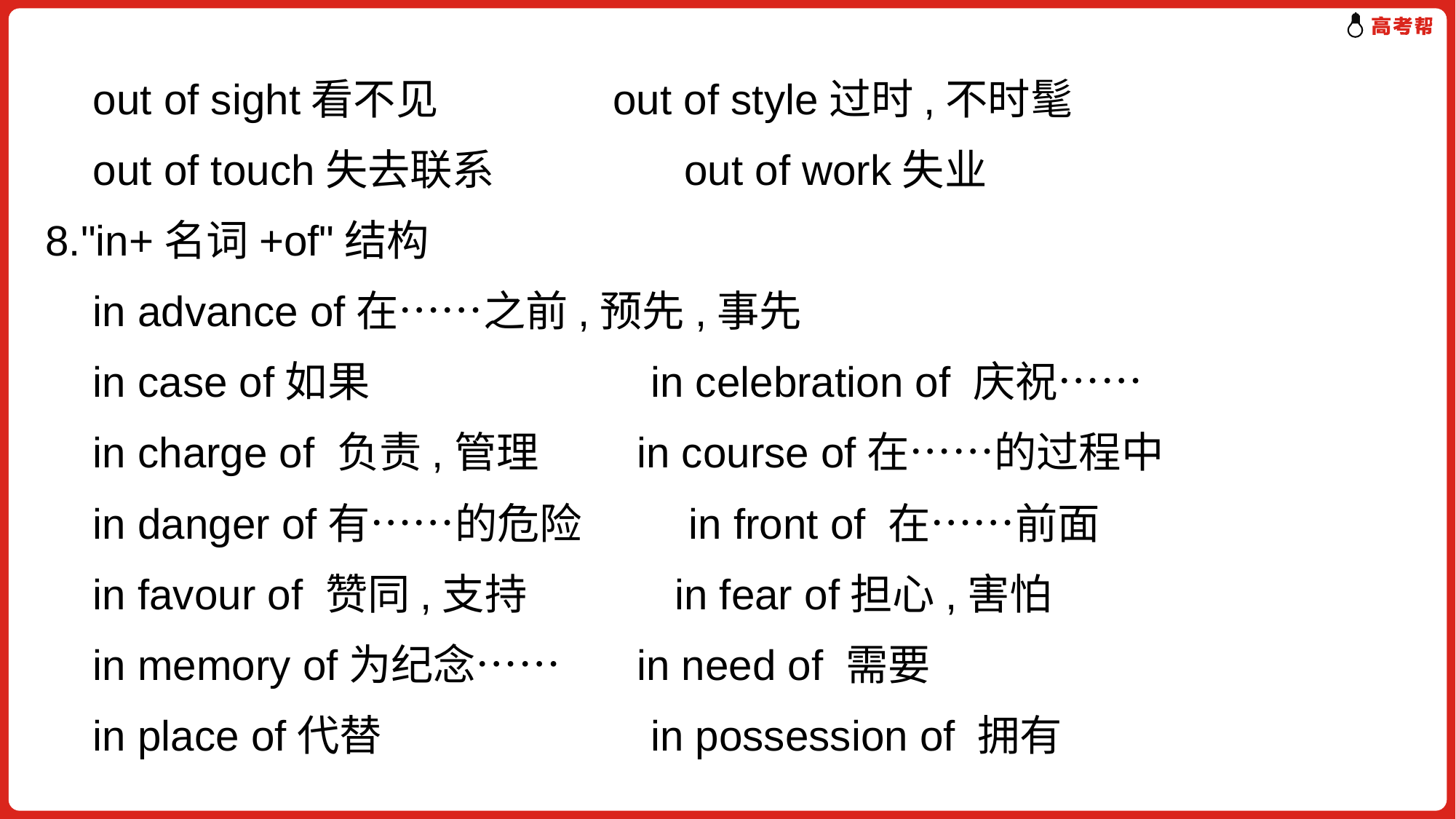

out of sight看不见	              out of style过时,不时髦
     out of touch失去联系	          out of work失业
 8."in+名词+of"结构
     in advance of在……之前,预先,事先
     in case of如果	                  in celebration of 庆祝……
     in charge of 负责,管理	     in course of在……的过程中
     in danger of有……的危险	in front of 在……前面
     in favour of 赞同,支持	         in fear of担心,害怕
     in memory of为纪念……	     in need of 需要
     in place of代替	                  in possession of 拥有